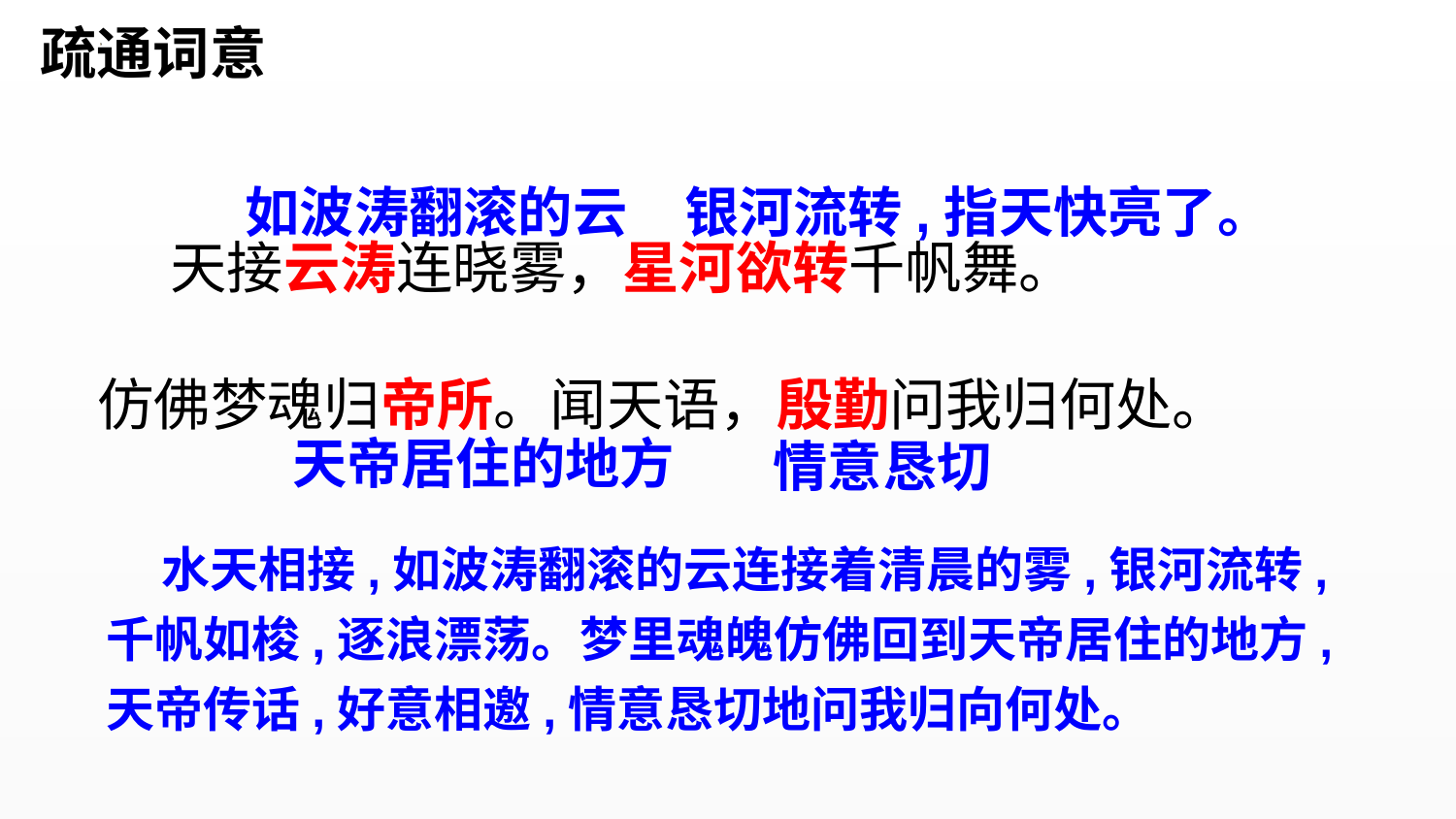

疏通词意
如波涛翻滚的云
银河流转,指天快亮了。
    天接云涛连晓雾，星河欲转千帆舞。

仿佛梦魂归帝所。闻天语，殷勤问我归何处。

天帝居住的地方
情意恳切

    水天相接,如波涛翻滚的云连接着清晨的雾,银河流转,千帆如梭,逐浪漂荡。梦里魂魄仿佛回到天帝居住的地方,天帝传话,好意相邀,情意恳切地问我归向何处。